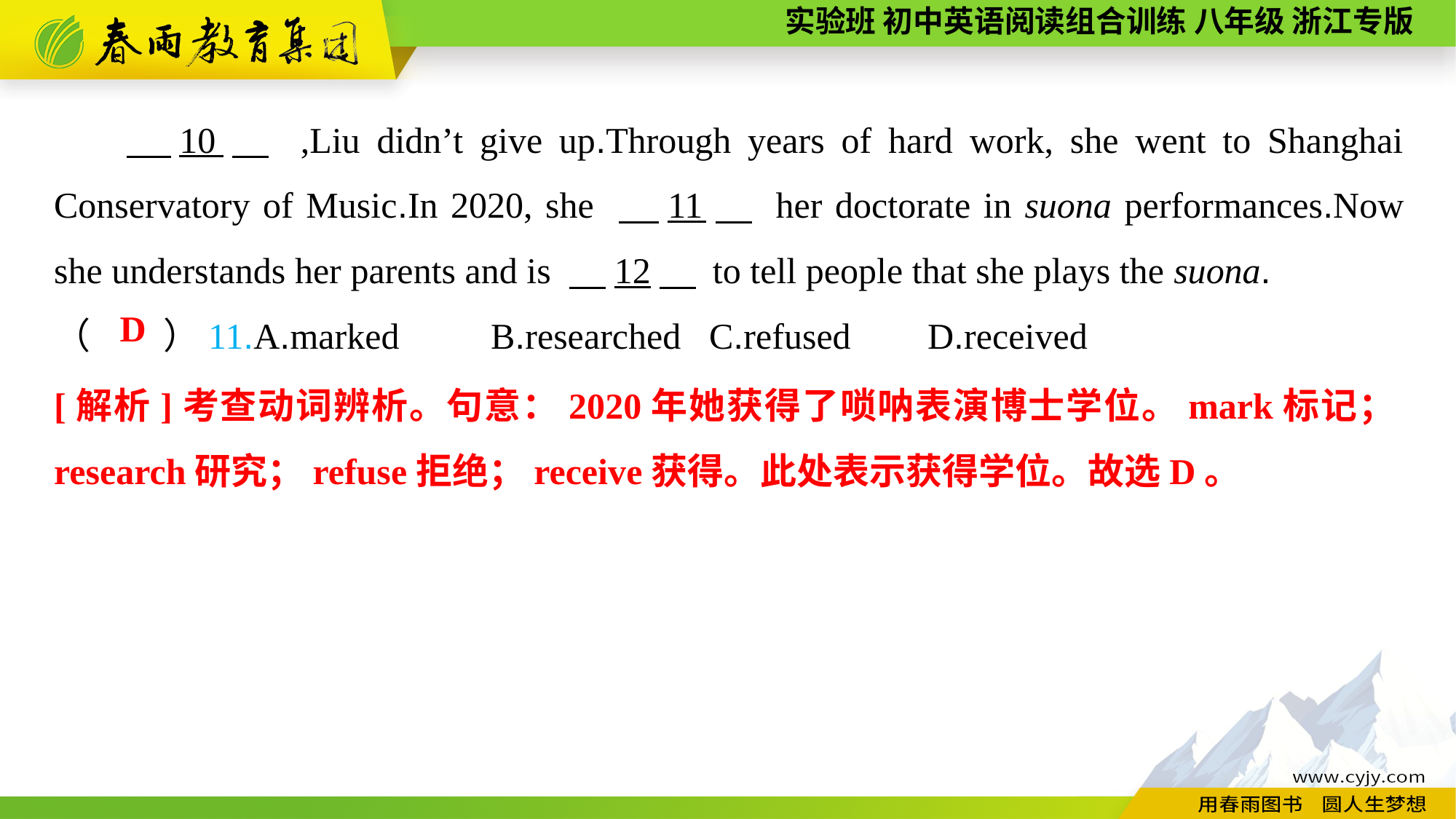

10　 ,Liu didn’t give up.Through years of hard work, she went to Shanghai Conservatory of Music.In 2020, she 　11　 her doctorate in suona performances.Now she understands her parents and is 　12　 to tell people that she plays the suona.
（　　）11.A.marked	B.researched	C.refused	D.received
D
[解析]考查动词辨析。句意：2020年她获得了唢呐表演博士学位。mark标记；research研究；refuse拒绝；receive获得。此处表示获得学位。故选D。